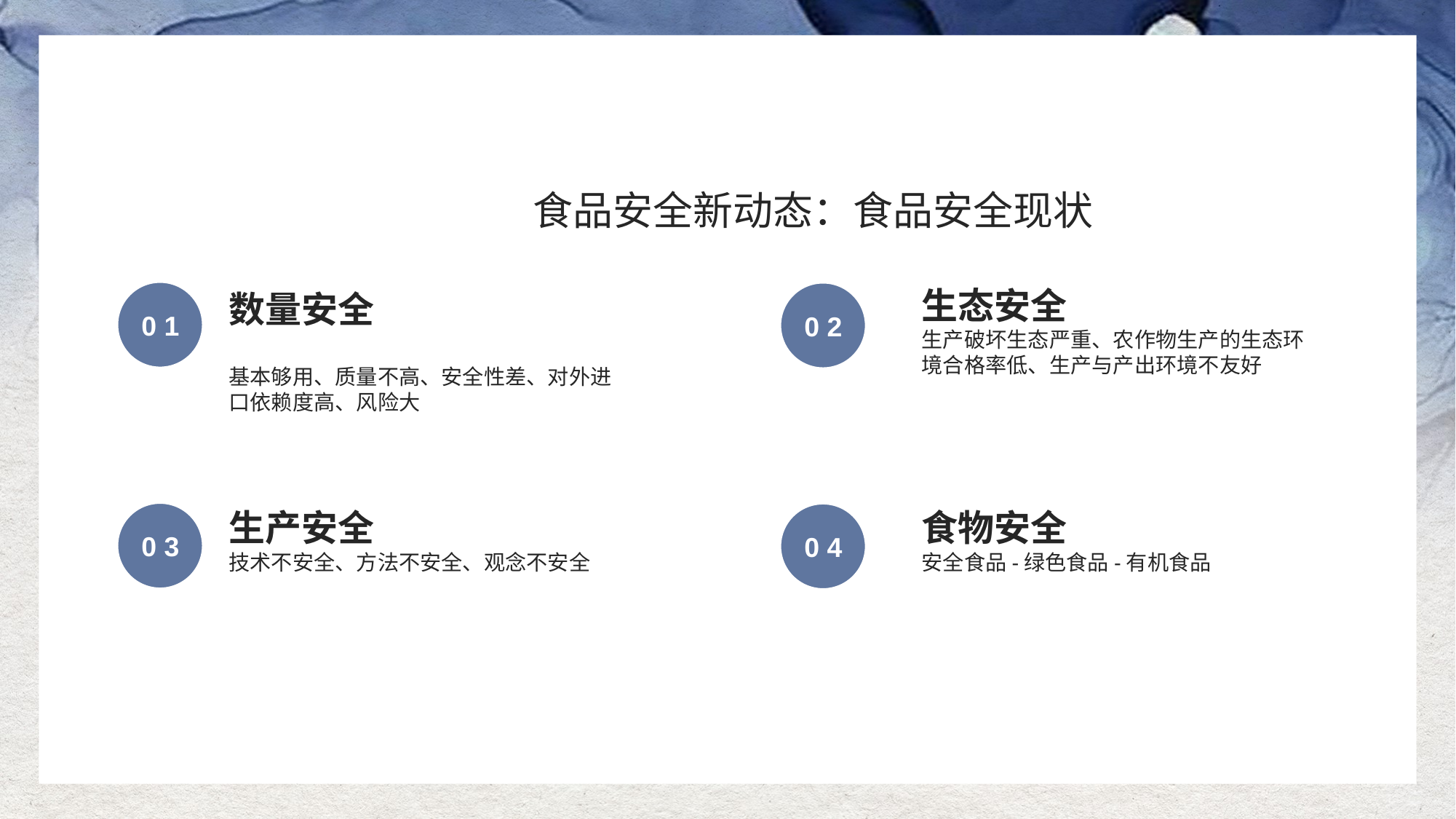

食品安全新动态：食品安全现状
生态安全
数量安全

0 1
0 2
生产破坏生态严重、农作物生产的生态环境合格率低、生产与产出环境不友好
基本够用、质量不高、安全性差、对外进口依赖度高、风险大
食物安全
生产安全

0 3
0 4
技术不安全、方法不安全、观念不安全
安全食品-绿色食品-有机食品